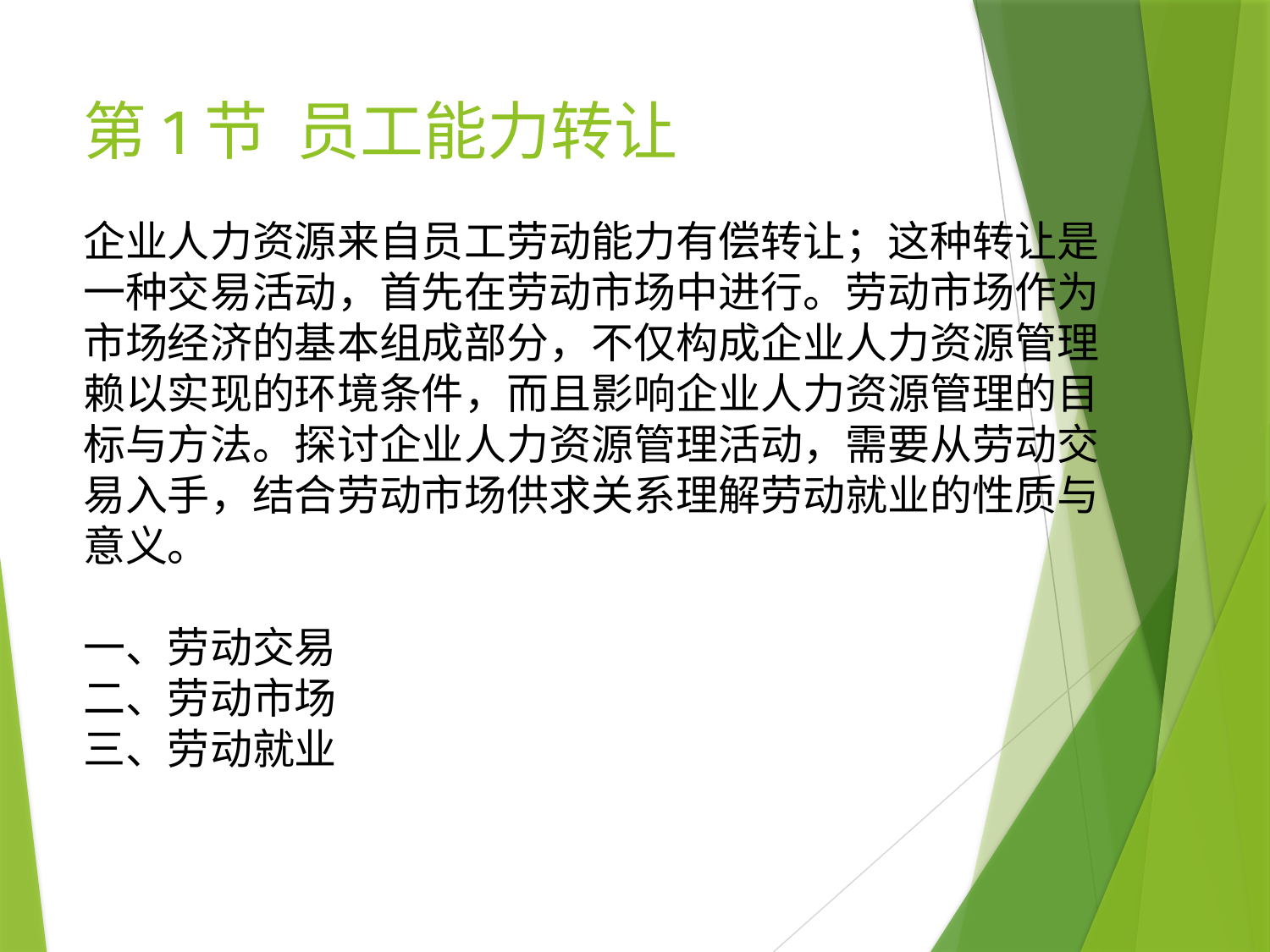

# 第1节  员工能力转让
企业人力资源来自员工劳动能力有偿转让；这种转让是一种交易活动，首先在劳动市场中进行。劳动市场作为市场经济的基本组成部分，不仅构成企业人力资源管理赖以实现的环境条件，而且影响企业人力资源管理的目标与方法。探讨企业人力资源管理活动，需要从劳动交易入手，结合劳动市场供求关系理解劳动就业的性质与意义。

一、劳动交易
二、劳动市场
三、劳动就业